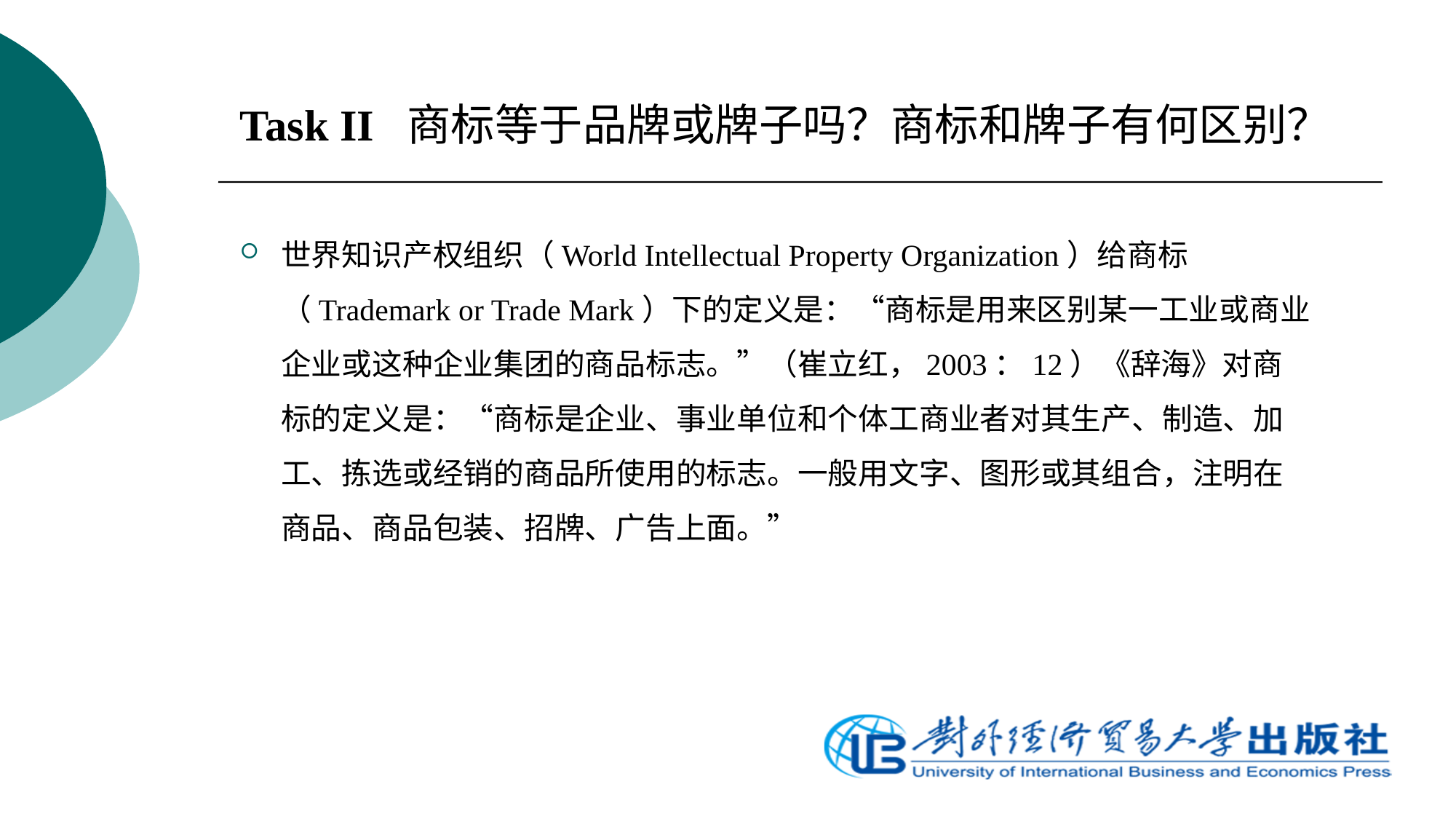

Task II  商标等于品牌或牌子吗？商标和牌子有何区别？

世界知识产权组织（World Intellectual Property Organization）给商标（Trademark or Trade Mark）下的定义是：“商标是用来区别某一工业或商业企业或这种企业集团的商品标志。”（崔立红，2003：12）《辞海》对商标的定义是：“商标是企业、事业单位和个体工商业者对其生产、制造、加工、拣选或经销的商品所使用的标志。一般用文字、图形或其组合，注明在商品、商品包装、招牌、广告上面。”